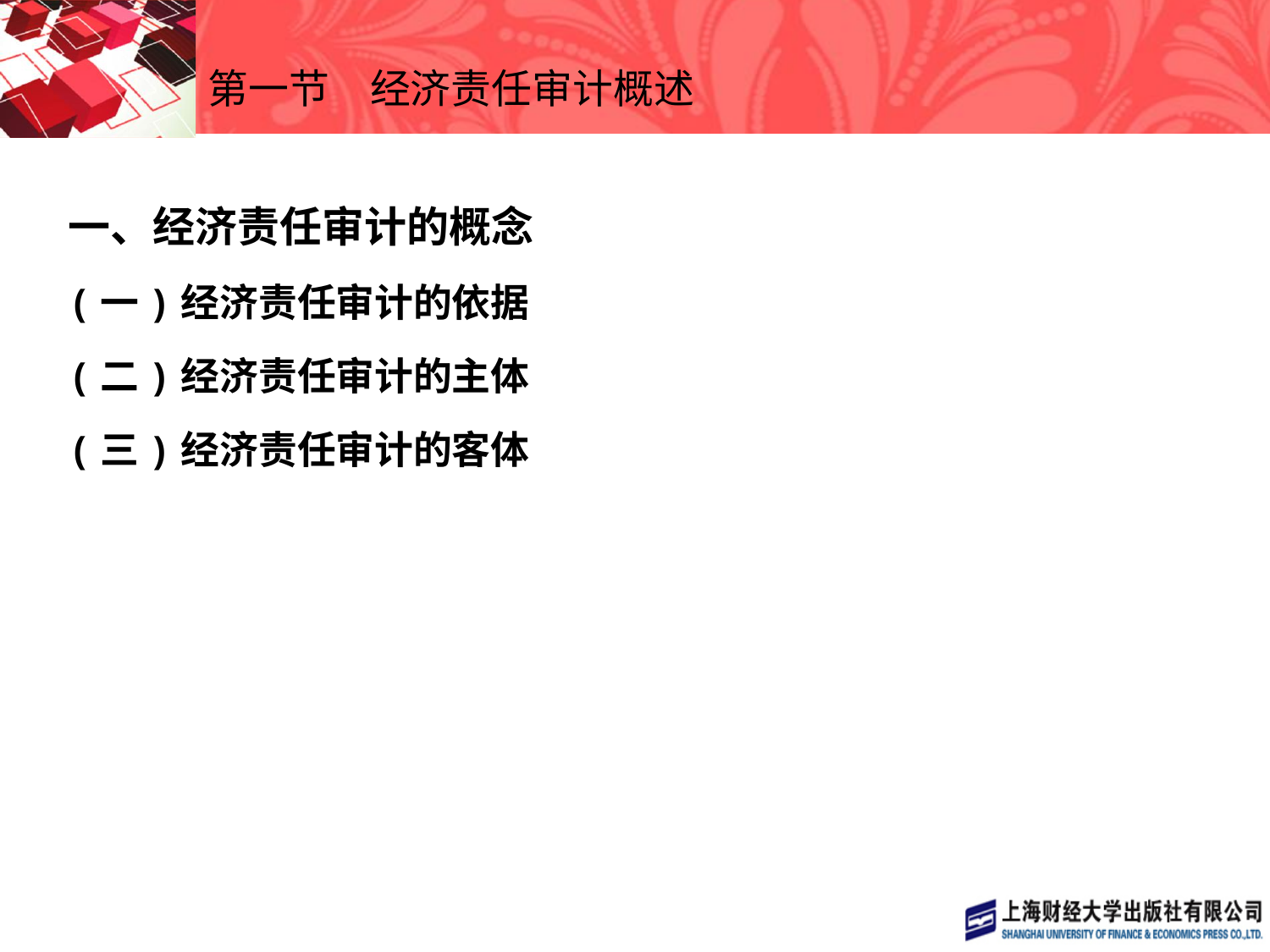

# 第一节　经济责任审计概述
一、经济责任审计的概念
(一)经济责任审计的依据
(二)经济责任审计的主体
(三)经济责任审计的客体